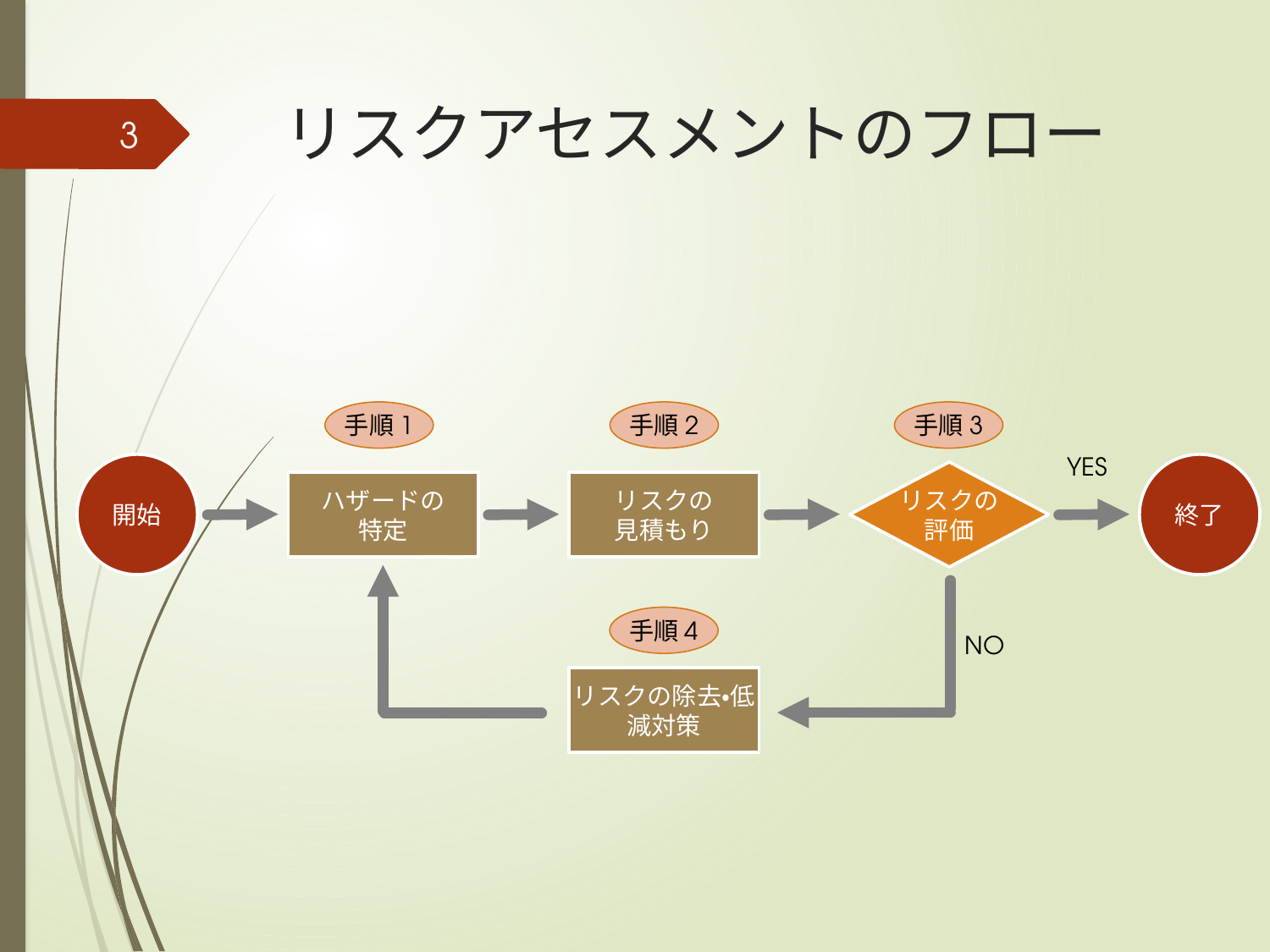

# リスクアセスメントのフロー
3
手順1
手順2
手順3
YES
開始
終了
リスクの評価
ハザードの
特定
リスクの
見積もり
手順4
NO
リスクの除去・低減対策